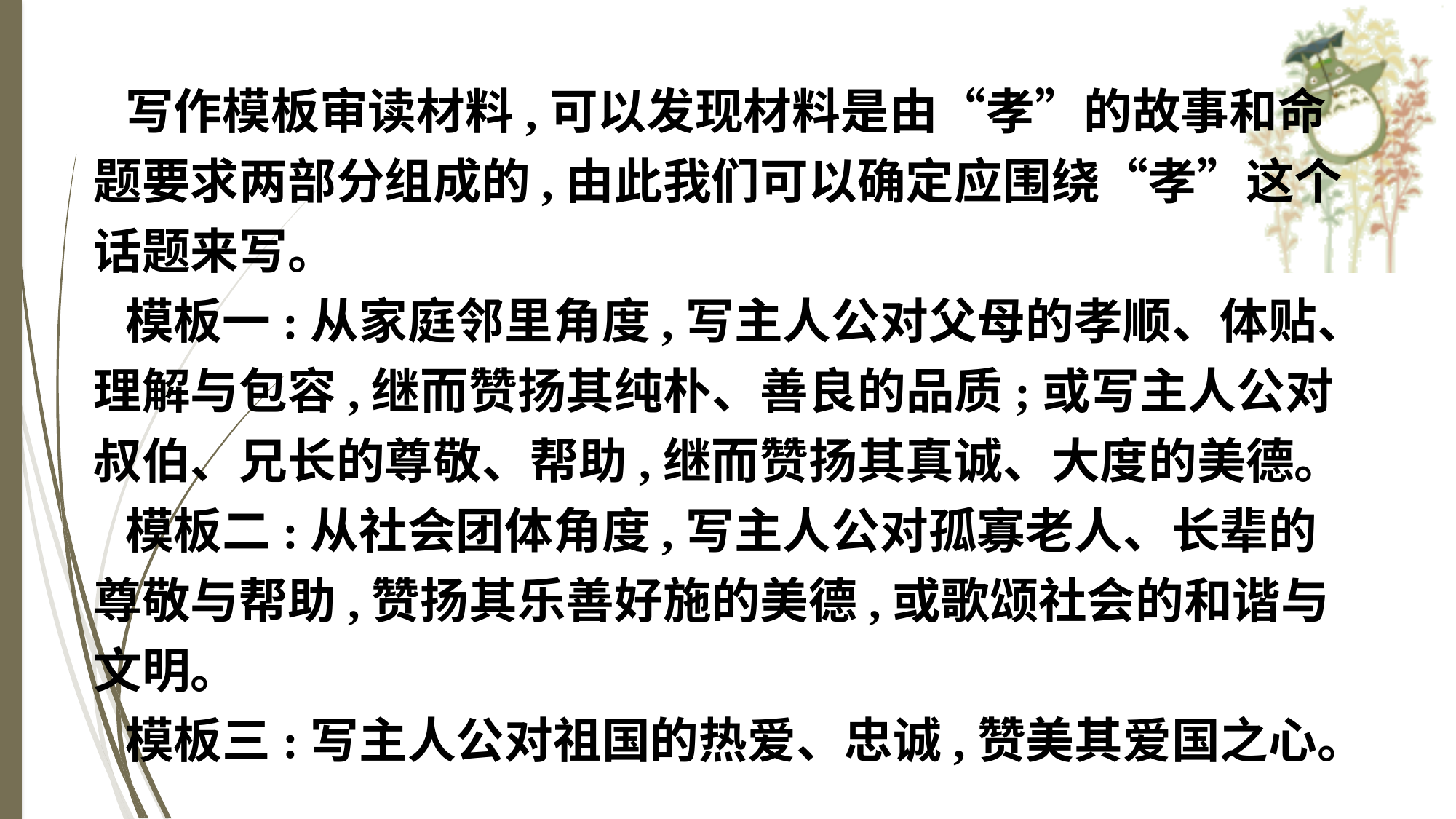

写作模板审读材料,可以发现材料是由“孝”的故事和命题要求两部分组成的,由此我们可以确定应围绕“孝”这个话题来写。
模板一:从家庭邻里角度,写主人公对父母的孝顺、体贴、理解与包容,继而赞扬其纯朴、善良的品质;或写主人公对叔伯、兄长的尊敬、帮助,继而赞扬其真诚、大度的美德。
模板二:从社会团体角度,写主人公对孤寡老人、长辈的尊敬与帮助,赞扬其乐善好施的美德,或歌颂社会的和谐与文明。
模板三:写主人公对祖国的热爱、忠诚,赞美其爱国之心。